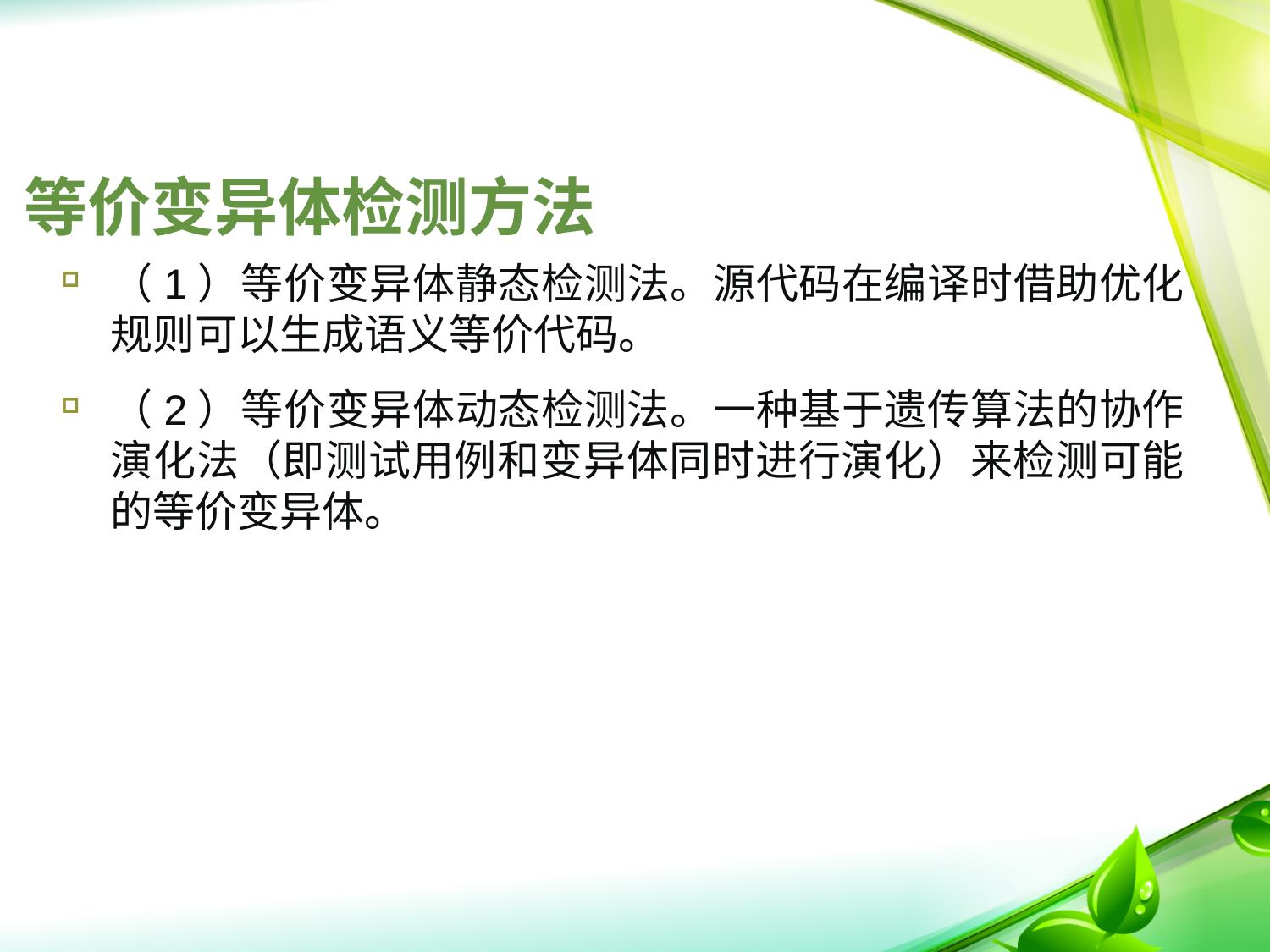

# 等价变异体检测方法
（1）等价变异体静态检测法。源代码在编译时借助优化规则可以生成语义等价代码。
（2）等价变异体动态检测法。一种基于遗传算法的协作演化法（即测试用例和变异体同时进行演化）来检测可能的等价变异体。